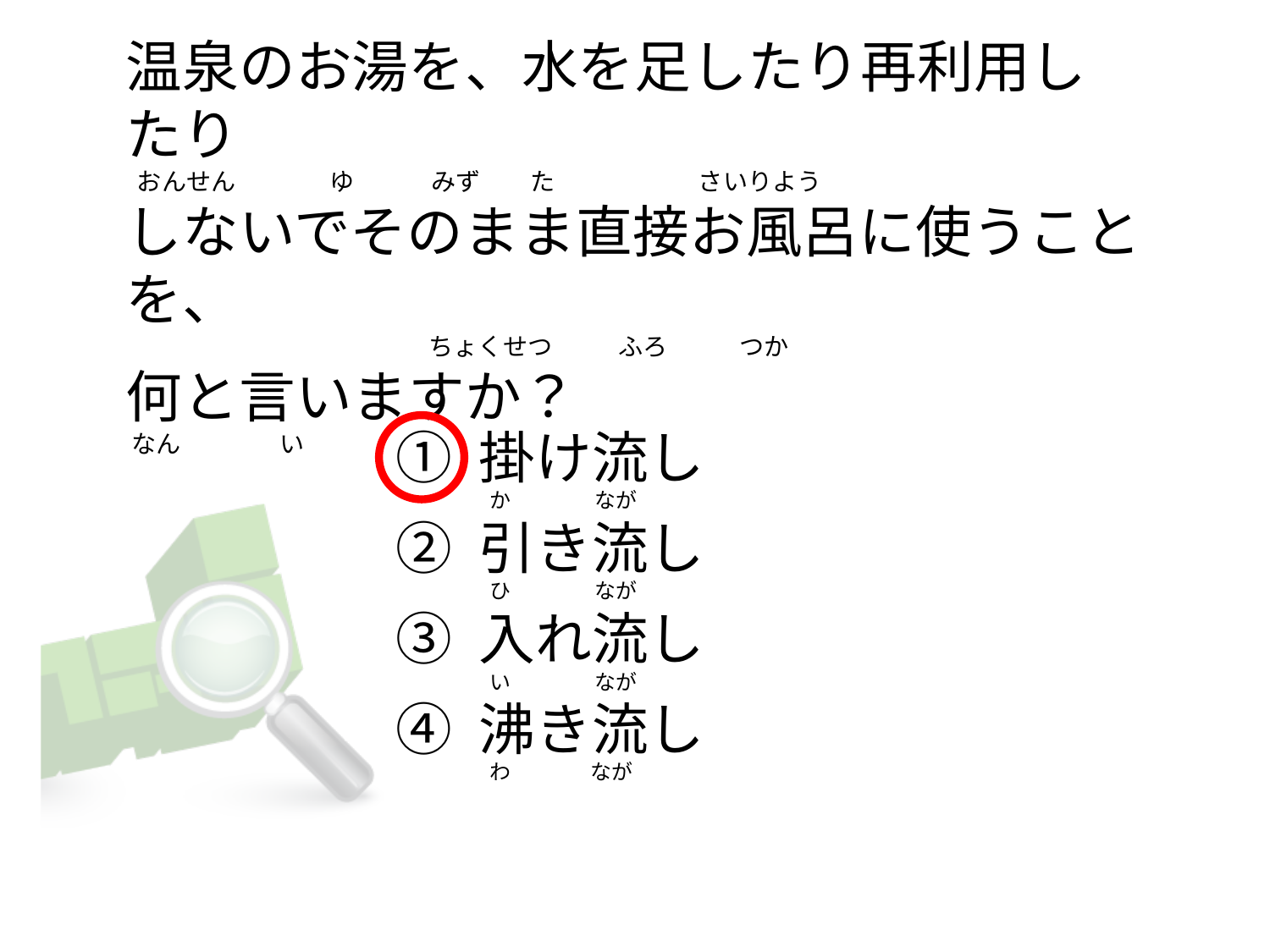

# 温泉のお湯を、水を足したり再利用したり   おんせん                 ゆ              みず         た                          さいりよう しないでそのまま直接お風呂に使うことを、                                                        ちょくせつ            ふろ             つか 何と言いますか？ なん　　　　い

① 掛け流し
② 引き流し
③ 入れ流し
④ 沸き流し
 か                  なが
 ひ                  なが
 い                  なが
 わ                 なが